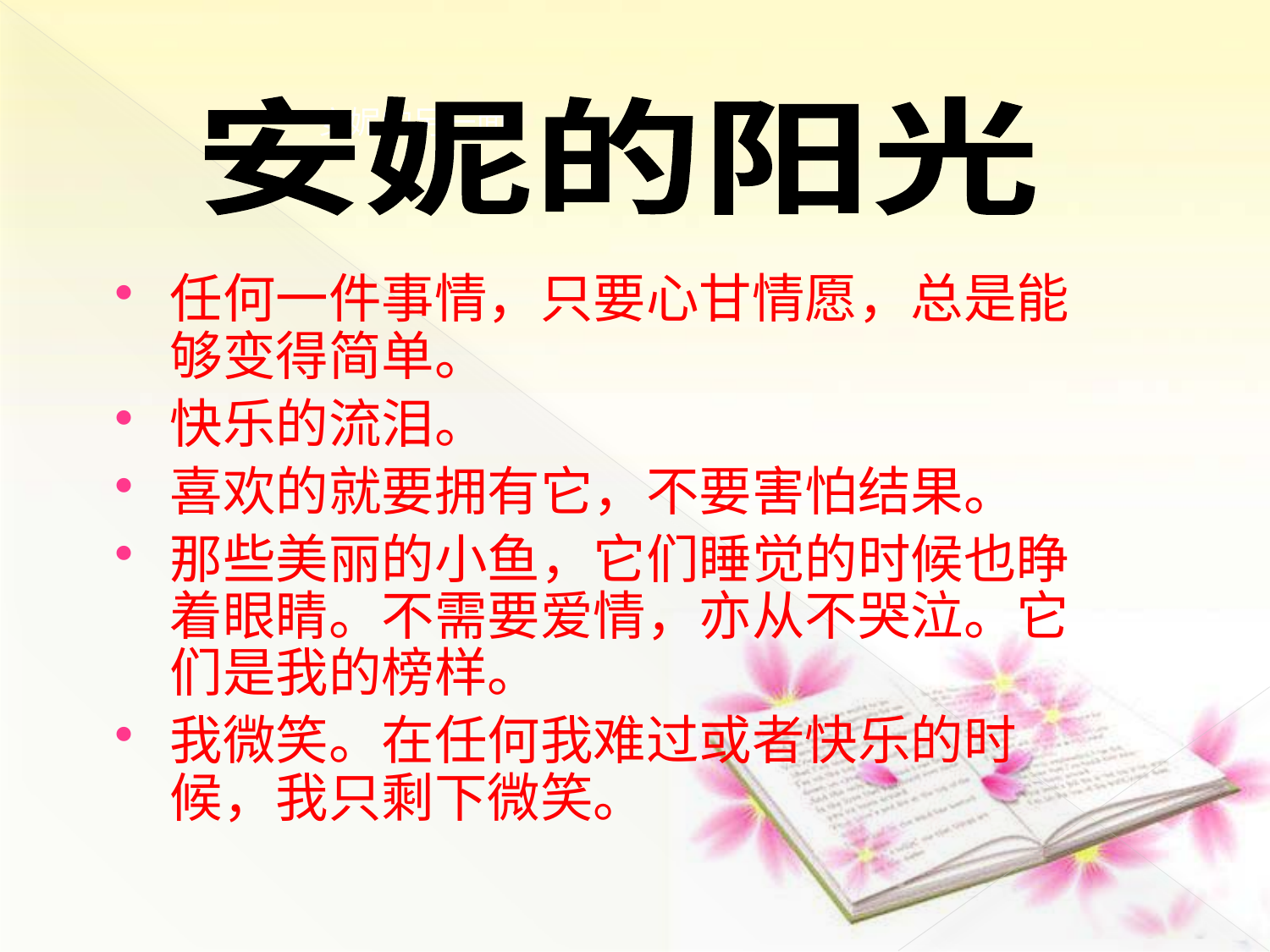

安妮的阳光
安妮的另一面
任何一件事情，只要心甘情愿，总是能够变得简单。
快乐的流泪。
喜欢的就要拥有它，不要害怕结果。
那些美丽的小鱼，它们睡觉的时候也睁着眼睛。不需要爱情，亦从不哭泣。它们是我的榜样。
我微笑。在任何我难过或者快乐的时候，我只剩下微笑。